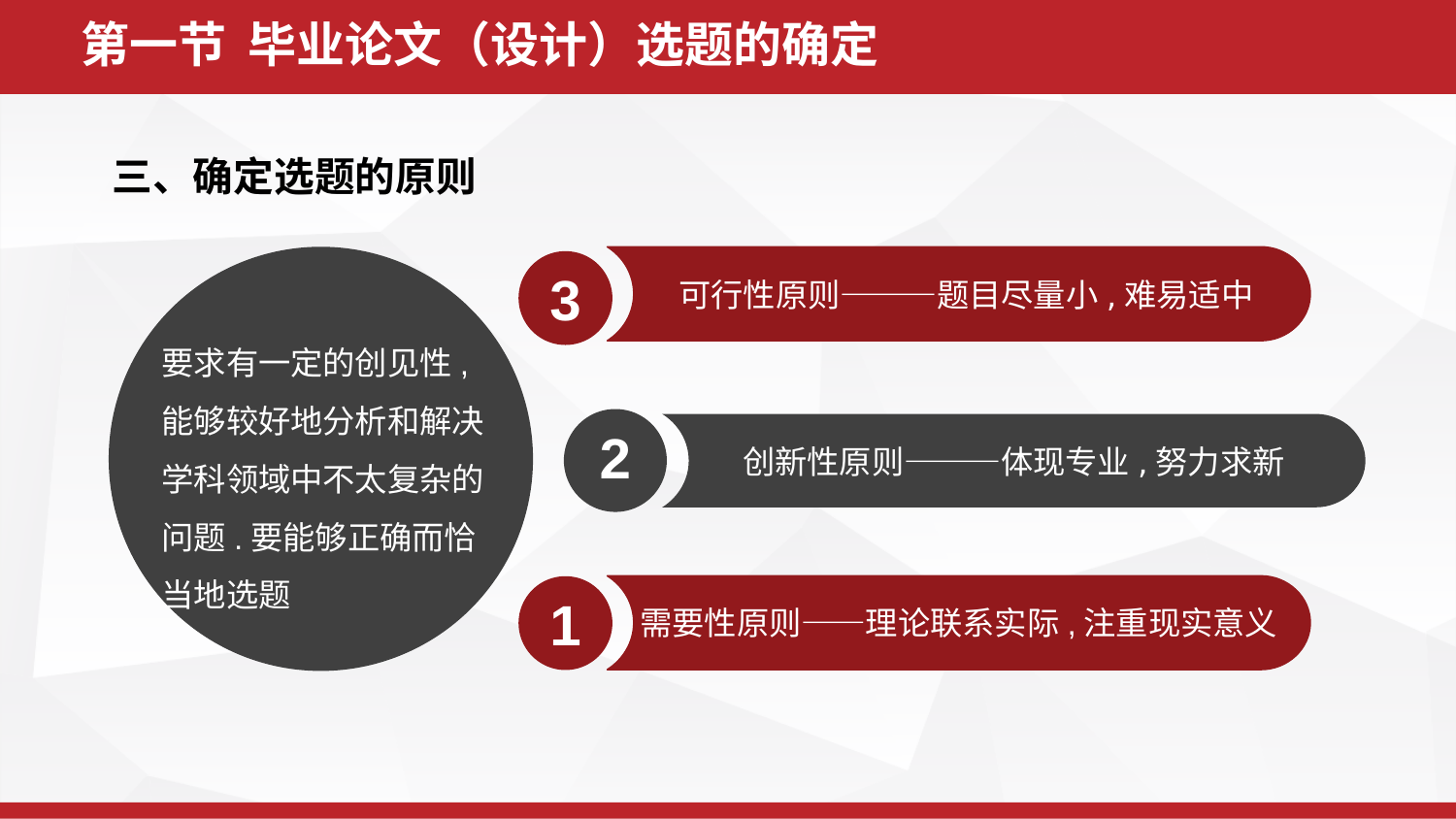

第一节  毕业论文（设计）选题的确定
 三、确定选题的原则

 可行性原则———题目尽量小,难易适中
3
要求有一定的创见性,能够较好地分析和解决学科领域中不太复杂的问题.要能够正确而恰当地选题
2
创新性原则———体现专业,努力求新
需要性原则——理论联系实际,注重现实意义
1